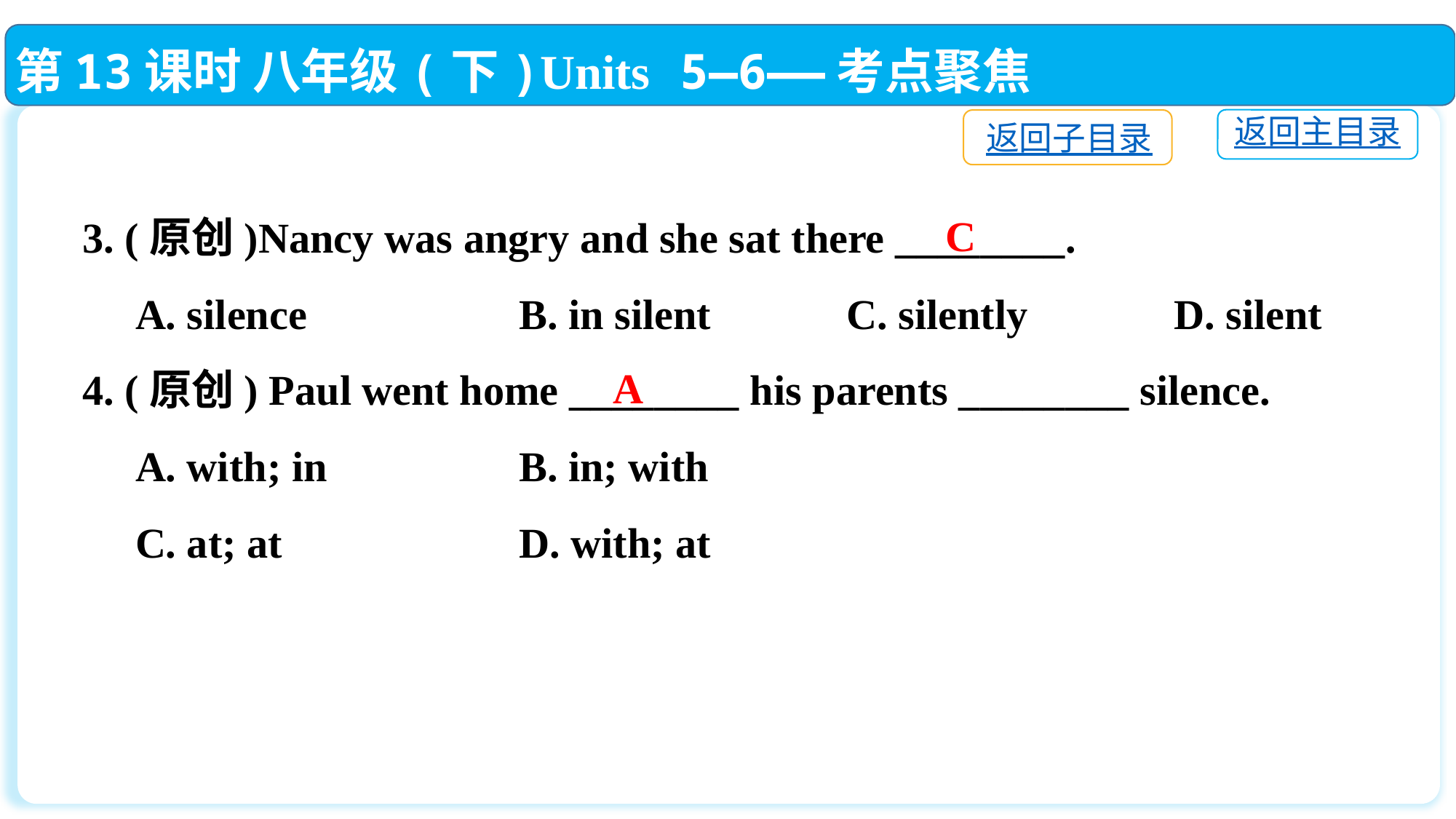

第13课时 八年级(下)Units 5—6——考点聚焦

返回主目录

返回子目录
3. (原创)Nancy was angry and she sat there ________.
     A. silence		B. in silent		C. silently		D. silent
4. (原创) Paul went home ________ his parents ________ silence.
     A. with; in 		B. in; with
     C. at; at			D. with; at
C
A